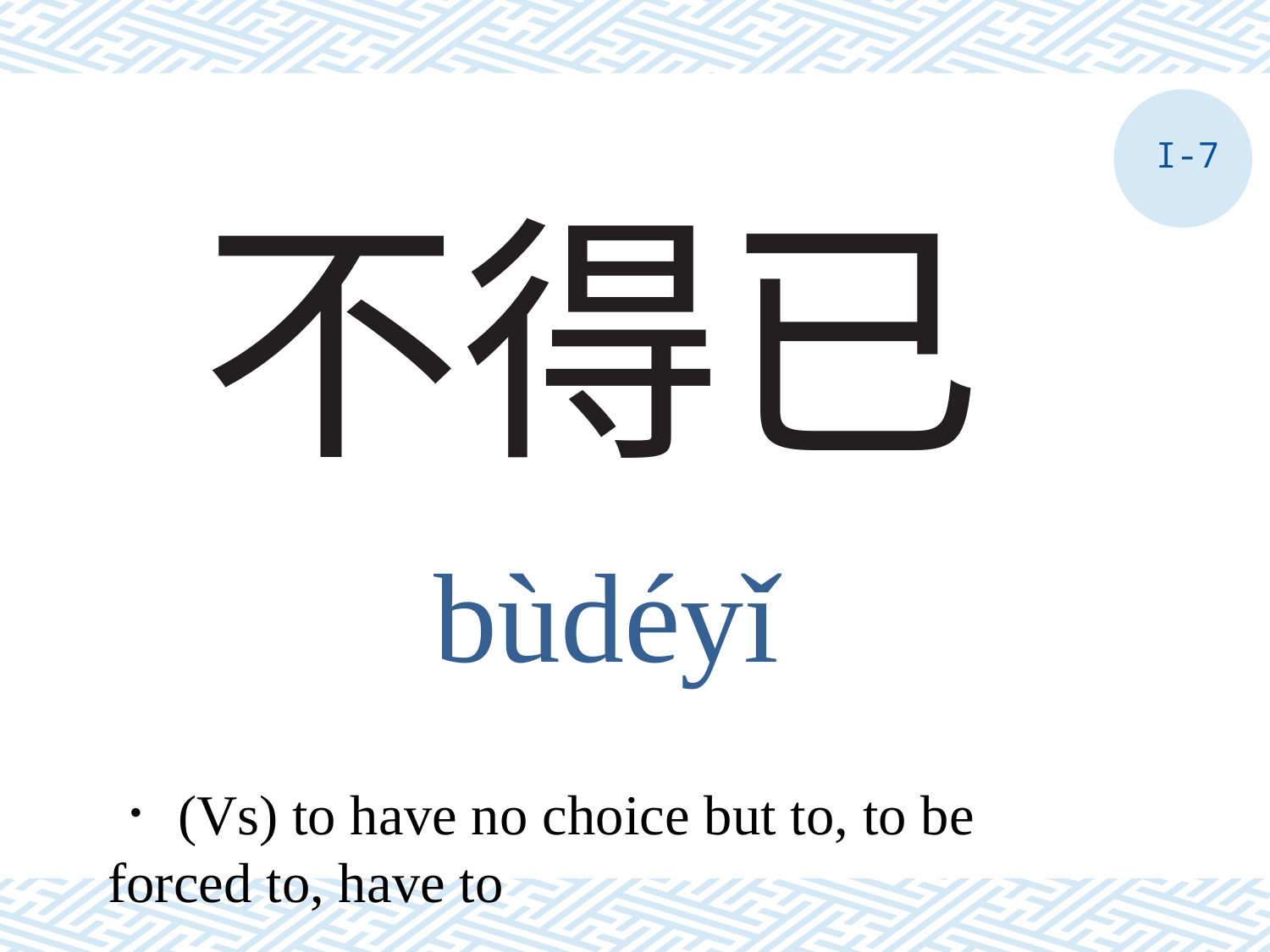

I-7

# 不得已
bùdéyǐ
．(Vs) to have no choice but to, to be forced to, have to